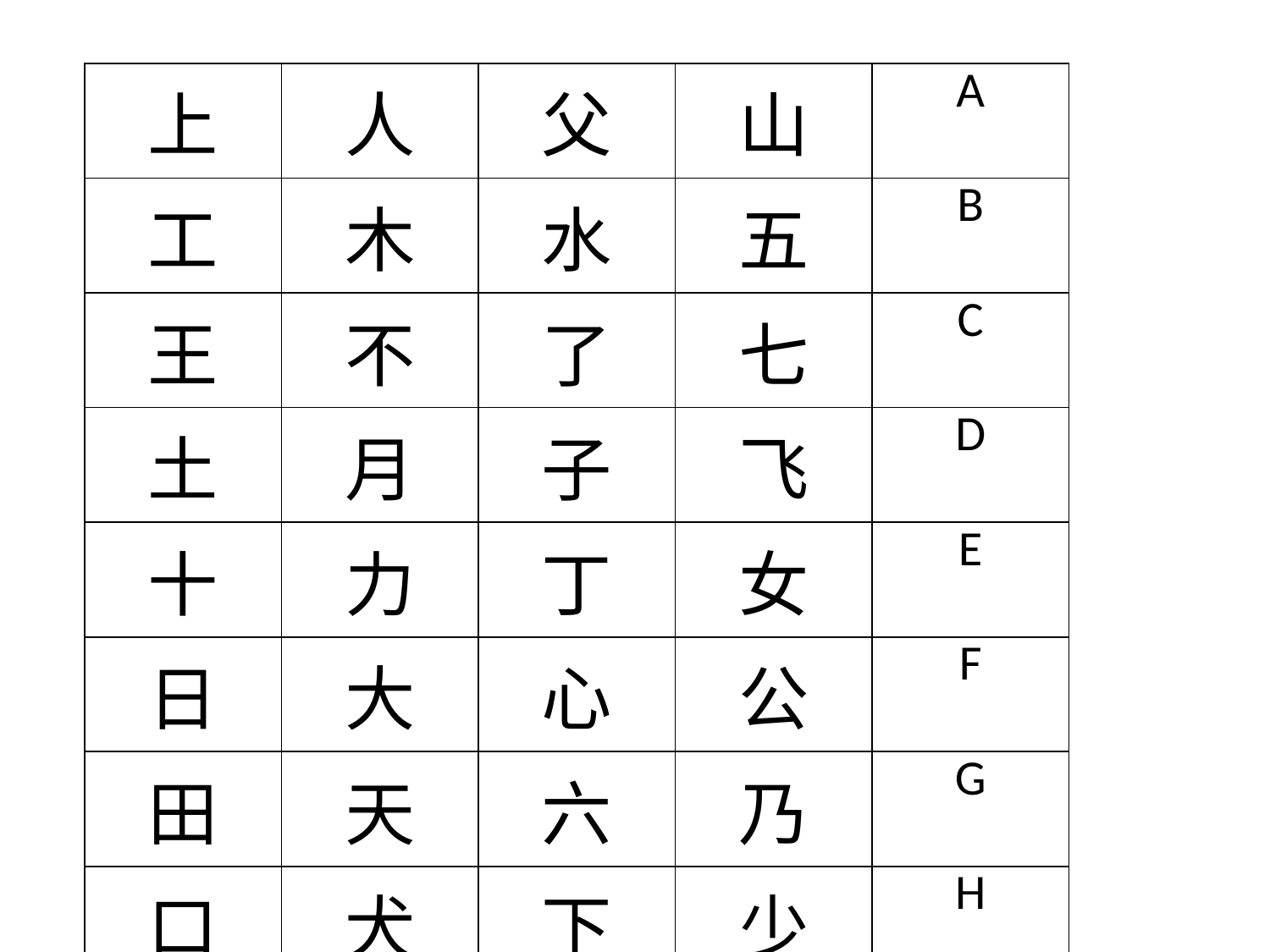

| 上 | 人 | 父 | 山 | A |
| --- | --- | --- | --- | --- |
| 工 | 木 | 水 | 五 | B |
| 王 | 不 | 了 | 七 | C |
| 土 | 月 | 子 | 飞 | D |
| 十 | 力 | 丁 | 女 | E |
| 日 | 大 | 心 | 公 | F |
| 田 | 天 | 六 | 乃 | G |
| 口 | 犬 | 下 | 少 | H |